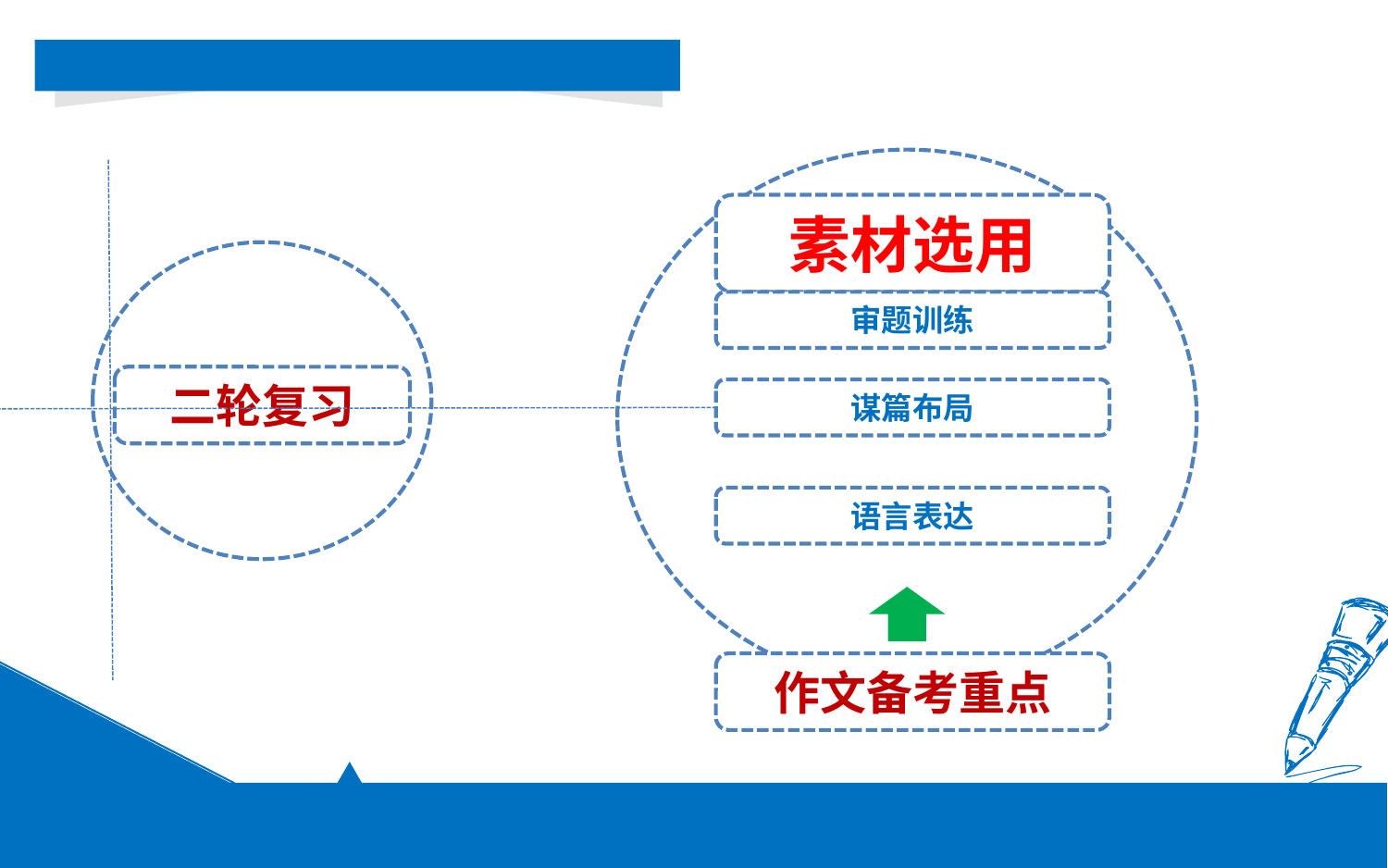

素材选用
课程

审题训练
二轮复习
谋篇布局
语言表达

作文备考重点